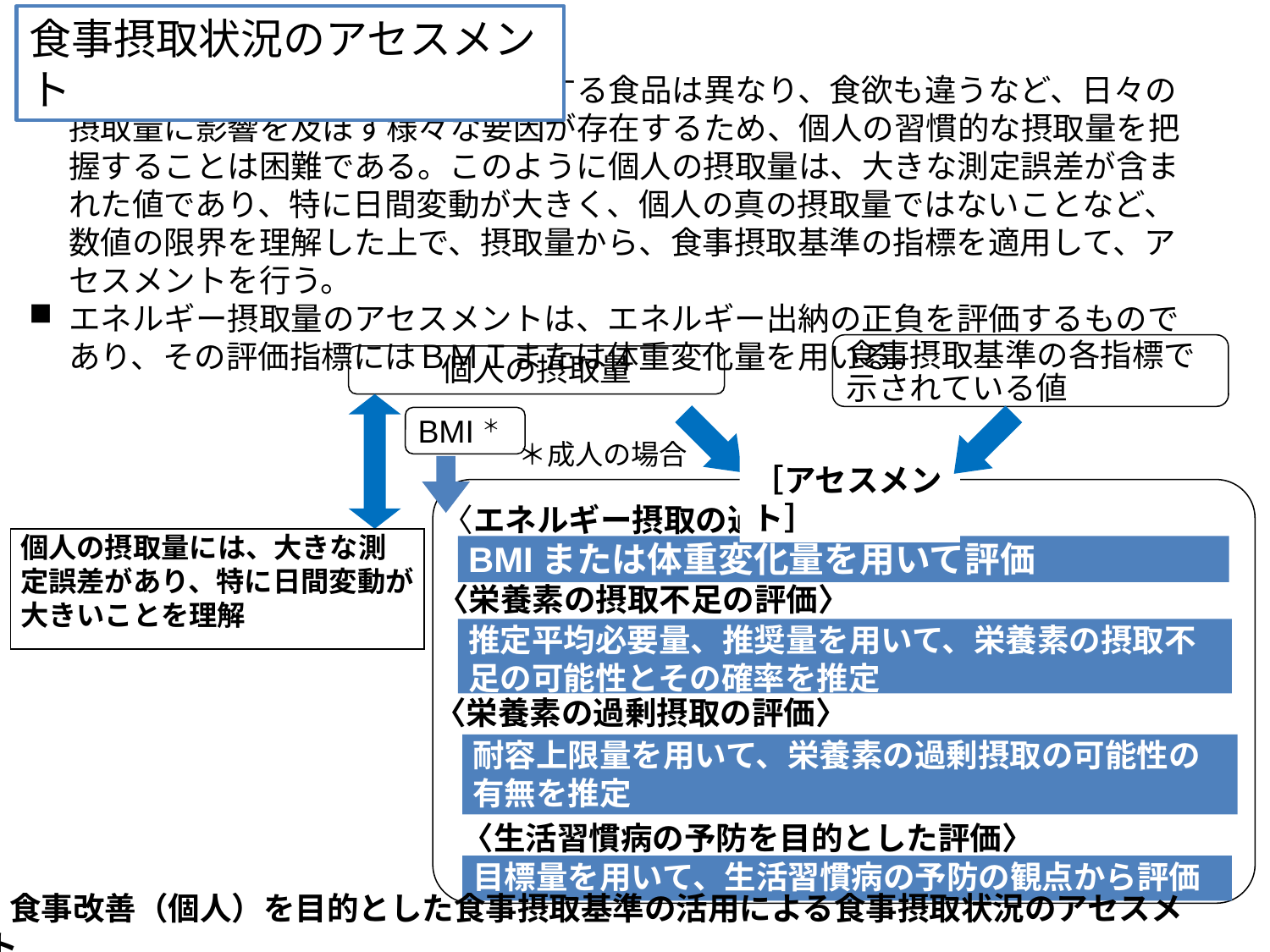

食事摂取状況のアセスメント
個人の摂取量は、個人が日々選択する食品は異なり、食欲も違うなど、日々の摂取量に影響を及ぼす様々な要因が存在するため、個人の習慣的な摂取量を把握することは困難である。このように個人の摂取量は、大きな測定誤差が含まれた値であり、特に日間変動が大きく、個人の真の摂取量ではないことなど、数値の限界を理解した上で、摂取量から、食事摂取基準の指標を適用して、アセスメントを行う。
エネルギー摂取量のアセスメントは、エネルギー出納の正負を評価するものであり、その評価指標にはＢＭＩまたは体重変化量を用いる。

栄養素の過剰摂取の可能性の有無を推定

食事摂取基準の各指標で示されている値

個人の摂取量

BMI＊

＊成人の場合
［アセスメント］

〈エネルギー摂取の過不足の評価〉
個人の摂取量には、大きな測定誤差があり、特に日間変動が大きいことを理解
BMIまたは体重変化量を用いて評価
〈栄養素の摂取不足の評価〉

推定平均必要量、推奨量を用いて、栄養素の摂取不足の可能性とその確率を推定
〈栄養素の過剰摂取の評価〉
耐容上限量を用いて、栄養素の過剰摂取の可能性の有無を推定
〈生活習慣病の予防を目的とした評価〉

目標量を用いて、生活習慣病の予防の観点から評価
　食事改善（個人）を目的とした食事摂取基準の活用による食事摂取状況のアセスメント